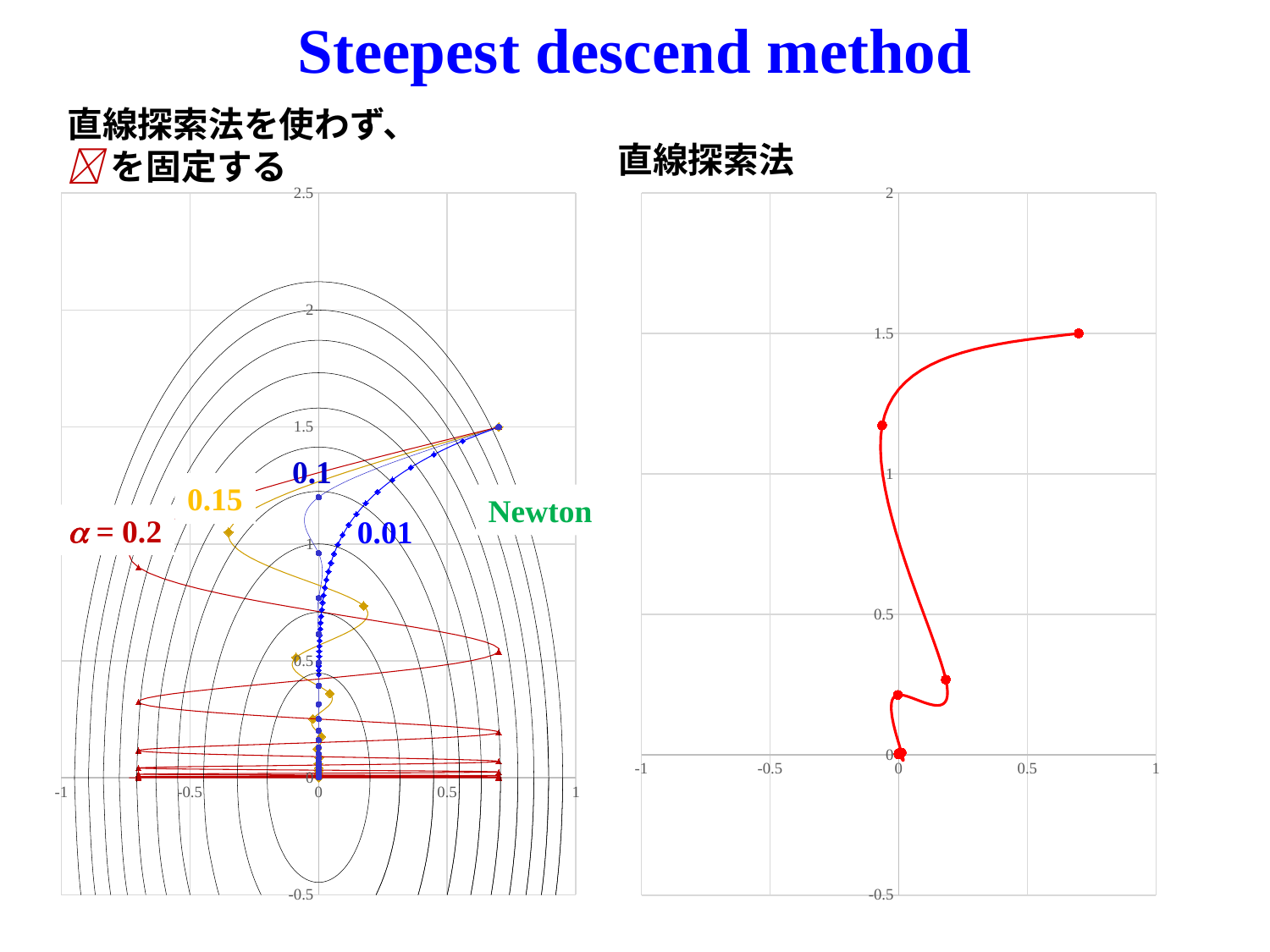

Steepest descend method
直線探索法を使わず、
α を固定する
直線探索法

### Chart

| Category | y | y |
|---|---|---|

### Chart

| Category | y | y | y | y | y |
|---|---|---|---|---|---|
0.1
0.15
Newton
α = 0.2
0.01